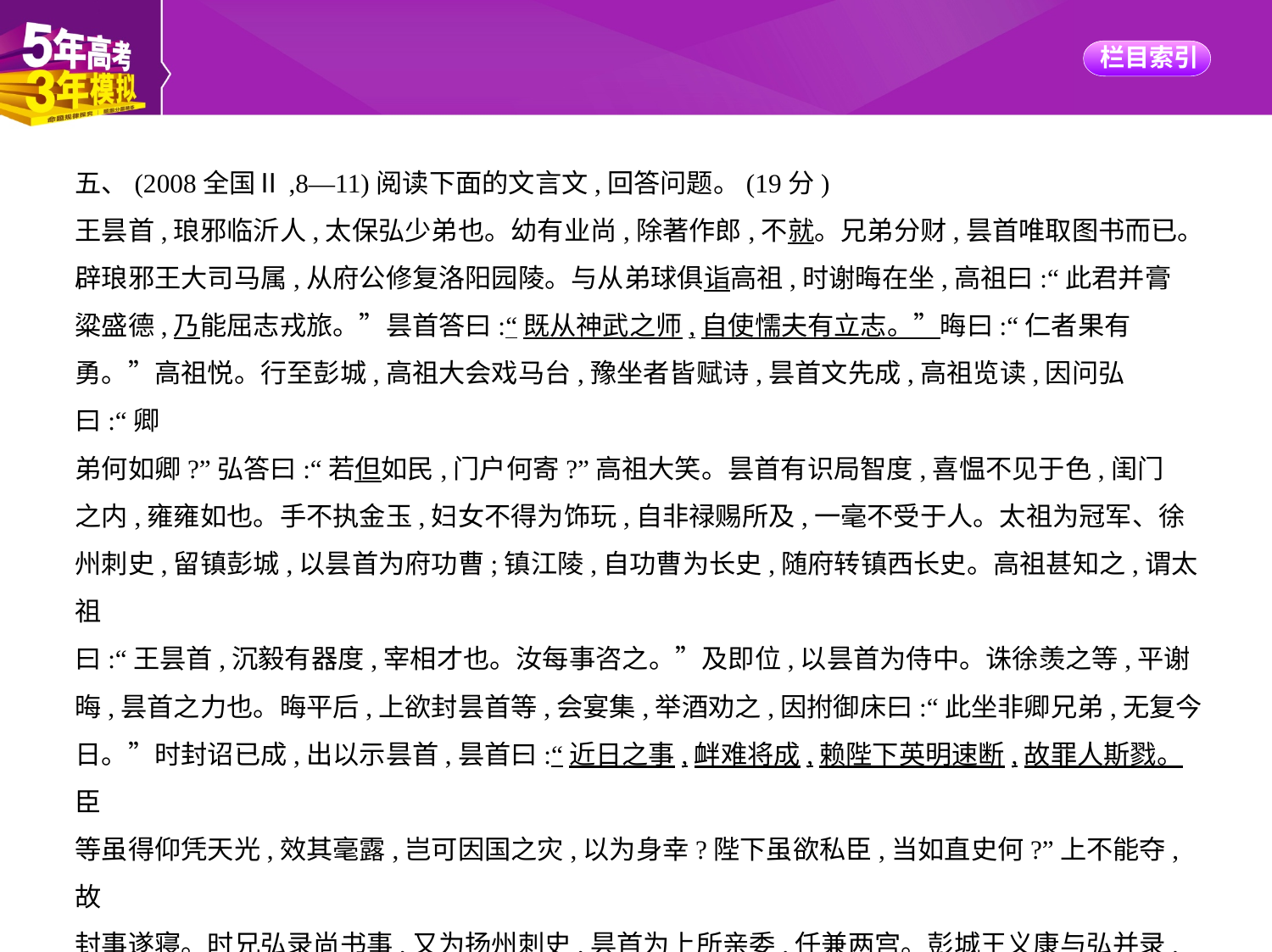

五、(2008全国Ⅱ,8—11)阅读下面的文言文,回答问题。(19分)
王昙首,琅邪临沂人,太保弘少弟也。幼有业尚,除著作郎,不就。兄弟分财,昙首唯取图书而已。
辟琅邪王大司马属,从府公修复洛阳园陵。与从弟球俱诣高祖,时谢晦在坐,高祖曰:“此君并膏
粱盛德,乃能屈志戎旅。”昙首答曰:“既从神武之师,自使懦夫有立志。”晦曰:“仁者果有
勇。”高祖悦。行至彭城,高祖大会戏马台,豫坐者皆赋诗,昙首文先成,高祖览读,因问弘曰:“卿
弟何如卿?”弘答曰:“若但如民,门户何寄?”高祖大笑。昙首有识局智度,喜愠不见于色,闺门
之内,雍雍如也。手不执金玉,妇女不得为饰玩,自非禄赐所及,一毫不受于人。太祖为冠军、徐
州刺史,留镇彭城,以昙首为府功曹;镇江陵,自功曹为长史,随府转镇西长史。高祖甚知之,谓太祖
曰:“王昙首,沉毅有器度,宰相才也。汝每事咨之。”及即位,以昙首为侍中。诛徐羡之等,平谢
晦,昙首之力也。晦平后,上欲封昙首等,会宴集,举酒劝之,因拊御床曰:“此坐非卿兄弟,无复今
日。”时封诏已成,出以示昙首,昙首曰:“近日之事,衅难将成,赖陛下英明速断,故罪人斯戮。臣
等虽得仰凭天光,效其毫露,岂可因国之灾,以为身幸?陛下虽欲私臣,当如直史何?”上不能夺,故
封事遂寝。时兄弘录尚书事,又为扬州刺史,昙首为上所亲委,任兼两宫。彭城王义康与弘并录,
意常怏怏,又欲得扬州,形于辞旨。以昙首居中,分其权任,愈不悦。昙首固乞吴郡,太祖曰:“岂有
欲建大厦而遗其栋梁者哉!贤兄比屡称疾,因辞州任,将来若相申许者,此处非卿而谁?亦何吴郡之